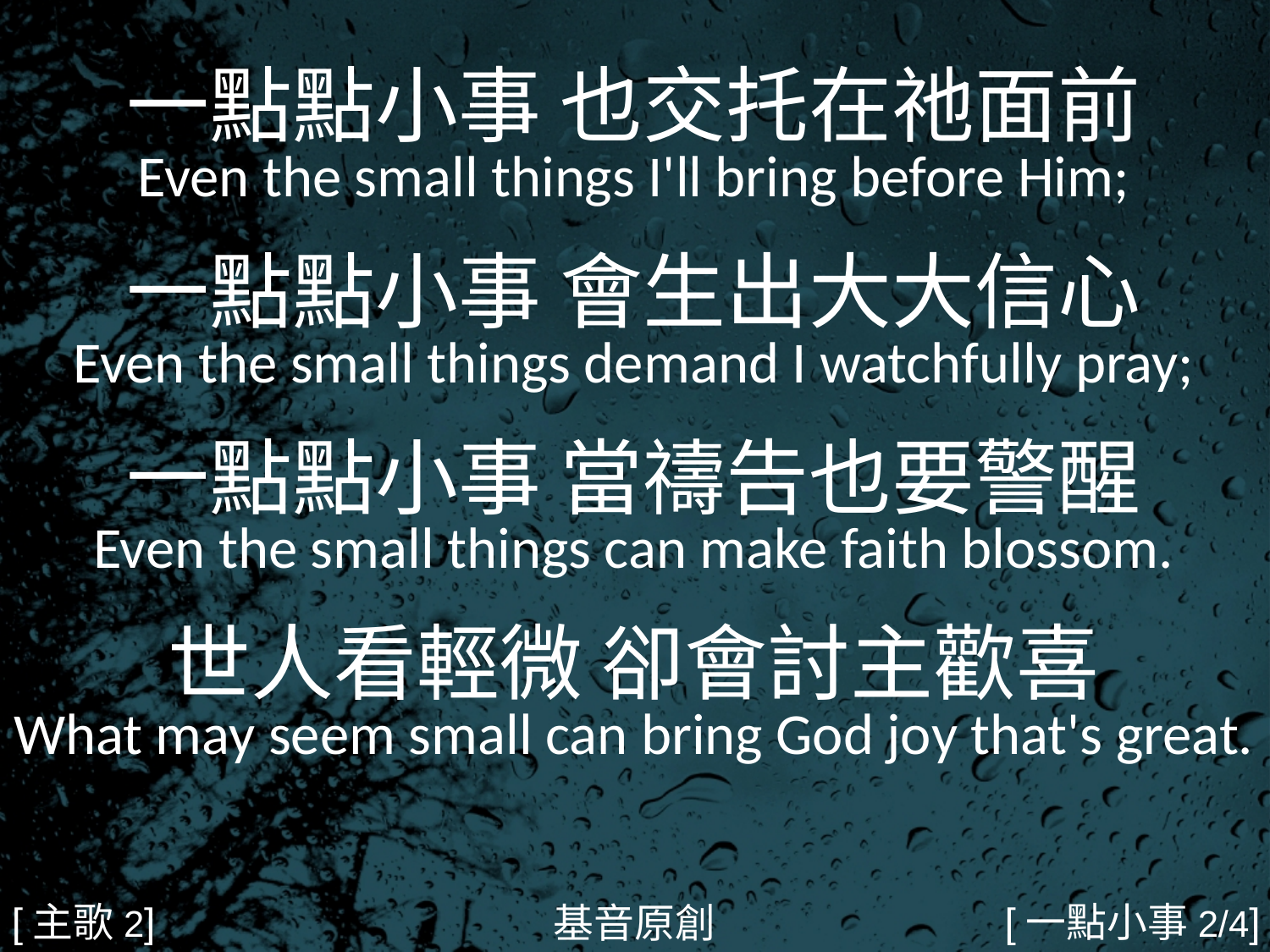

一點點小事 也交托在祂面前
Even the small things I'll bring before Him;

一點點小事 會生出大大信心
Even the small things demand I watchfully pray;

一點點小事 當禱告也要警醒
Even the small things can make faith blossom.

世人看輕微 卻會討主歡喜
What may seem small can bring God joy that's great.
#

[主歌2]
[一點小事2/4]
基音原創